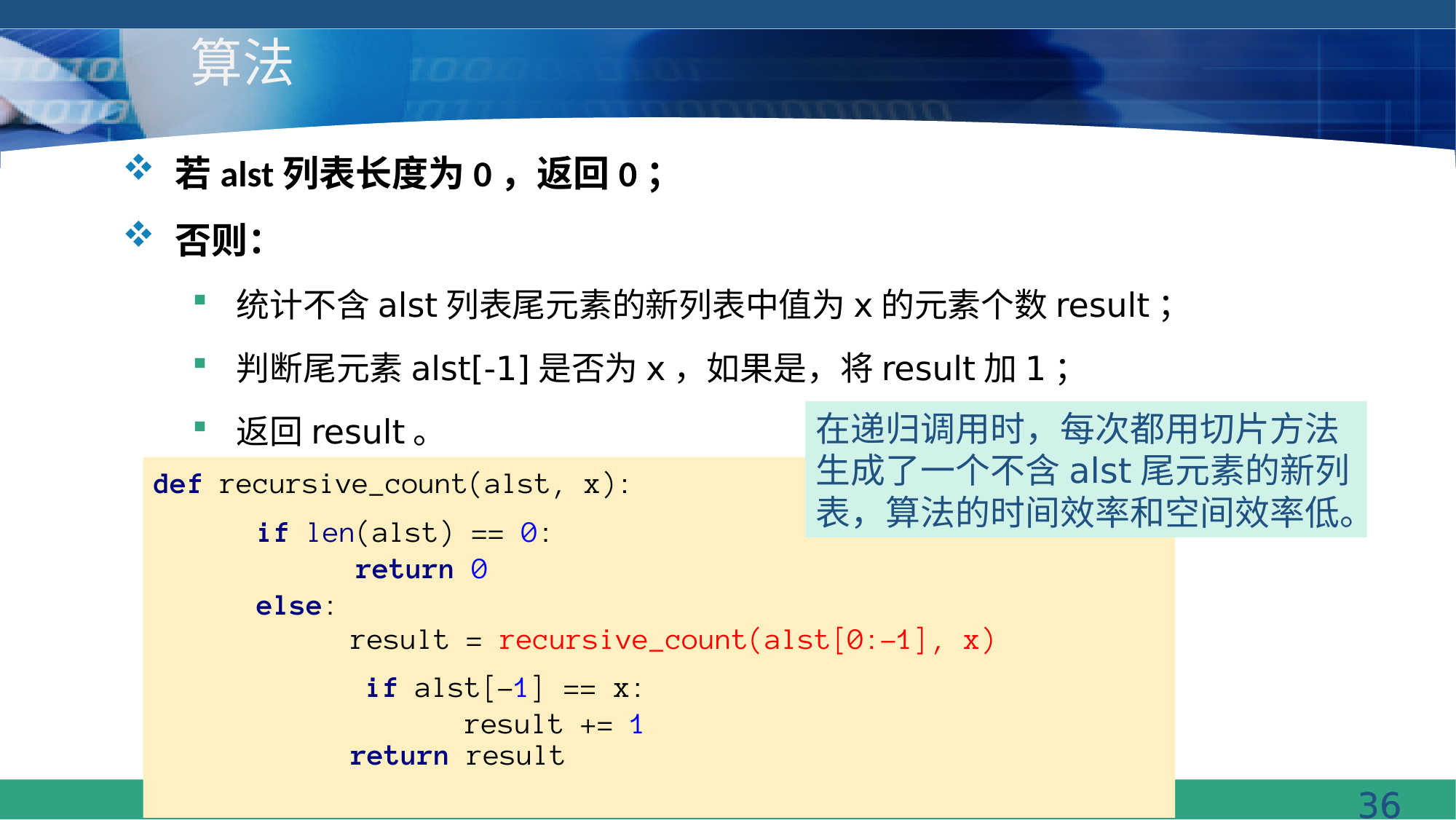

# 算法
若alst列表长度为0，返回0；
否则：
统计不含alst列表尾元素的新列表中值为x的元素个数result；
判断尾元素alst[-1]是否为x，如果是，将result加1；
返回result。

在递归调用时，每次都用切片方法生成了一个不含alst尾元素的新列表，算法的时间效率和空间效率低。
def recursive_count(alst, x):

if len(alst) == 0:
      return 0
else:
result = recursive_count(alst[0:-1], x)
if alst[-1] == x:
      result += 1
return result